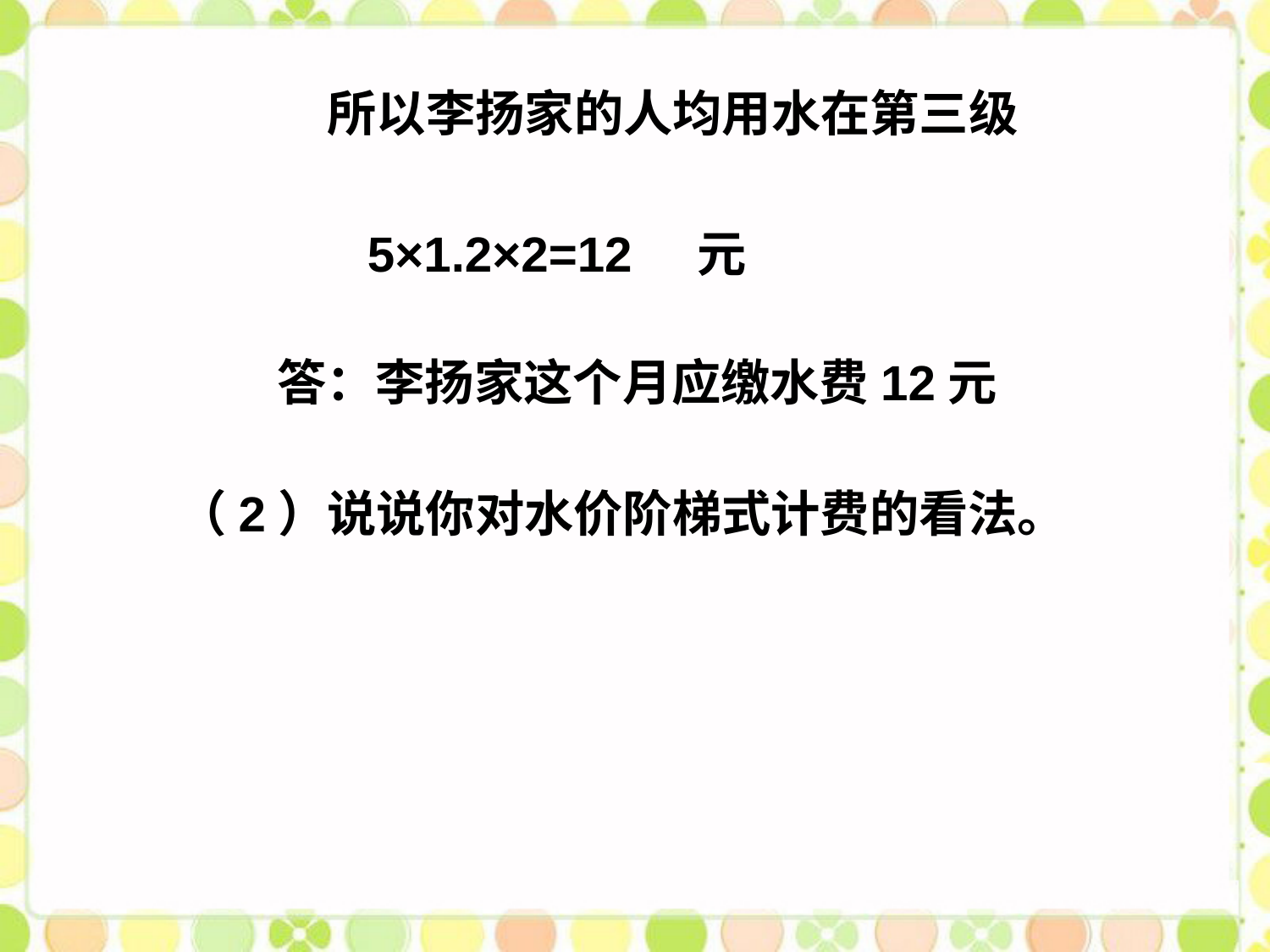

所以李扬家的人均用水在第三级
5×1.2×2=12
元
答：李扬家这个月应缴水费12元
（2）说说你对水价阶梯式计费的看法。